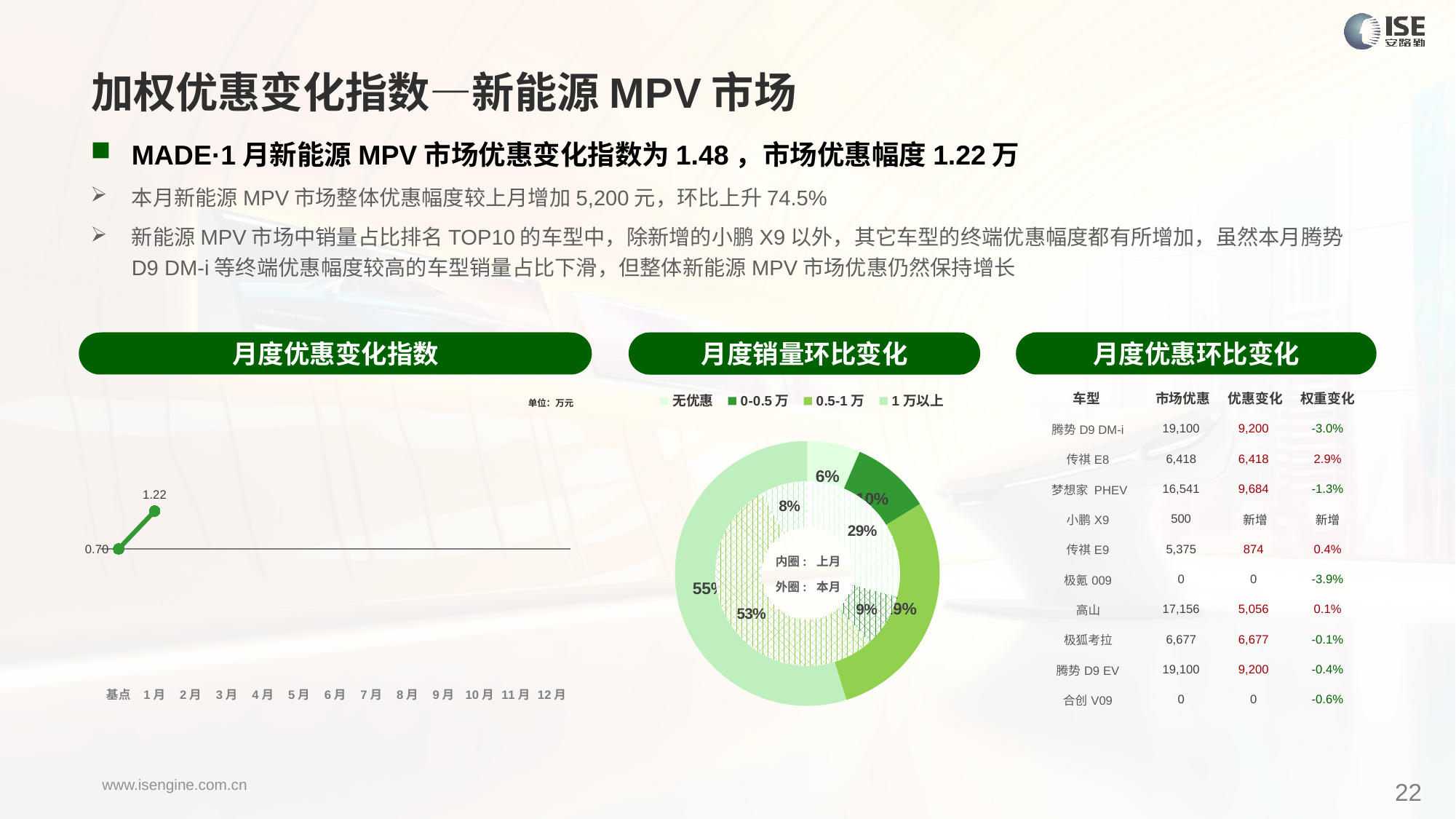

加权优惠变化指数—新能源MPV市场
MADE·1月新能源MPV市场优惠变化指数为1.48，市场优惠幅度1.22万
本月新能源MPV市场整体优惠幅度较上月增加5,200元，环比上升74.5%
新能源MPV市场中销量占比排名TOP10的车型中，除新增的小鹏X9以外，其它车型的终端优惠幅度都有所增加，虽然本月腾势D9 DM-i等终端优惠幅度较高的车型销量占比下滑，但整体新能源MPV市场优惠仍然保持增长
月度优惠变化指数

月度优惠环比变化

月度销量环比变化

| 车型 | 市场优惠 | 优惠变化 | 权重变化 |
| --- | --- | --- | --- |
| 腾势D9 DM-i | 19,100 | 9,200 | -3.0% |
| 传祺E8 | 6,418 | 6,418 | 2.9% |
| 梦想家 PHEV | 16,541 | 9,684 | -1.3% |
| 小鹏X9 | 500 | 新增 | 新增 |
| 传祺E9 | 5,375 | 874 | 0.4% |
| 极氪009 | 0 | 0 | -3.9% |
| 高山 | 17,156 | 5,056 | 0.1% |
| 极狐考拉 | 6,677 | 6,677 | -0.1% |
| 腾势D9 EV | 19,100 | 9,200 | -0.4% |
| 合创V09 | 0 | 0 | -0.6% |

### Chart

| Category | Y2024 |
|---|---|
| 基点 | 0.0 |
| 1月 | 1.480512305779321 |
| 2月 | None |
| 3月 | None |
| 4月 | None |
| 5月 | None |
| 6月 | None |
| 7月 | None |
| 8月 | None |
| 9月 | None |
| 10月 | None |
| 11月 | None |
| 12月 | None |

### Chart

| Category | 销量 |
|---|---|
| 无优惠 | 1579.0 |
| 0-0.5万 | 2371.0 |
| 0.5-1万 | 7062.0 |
| 1万以上 | 13332.0 |
单位：万元

### Chart

| Category | 销量 |
|---|---|
| 无优惠 | 7832.0 |
| 0-0.5万 | 2511.0 |
| 0.5-1万 | 14356.0 |
内圈:  上月
外圈:  本月
22